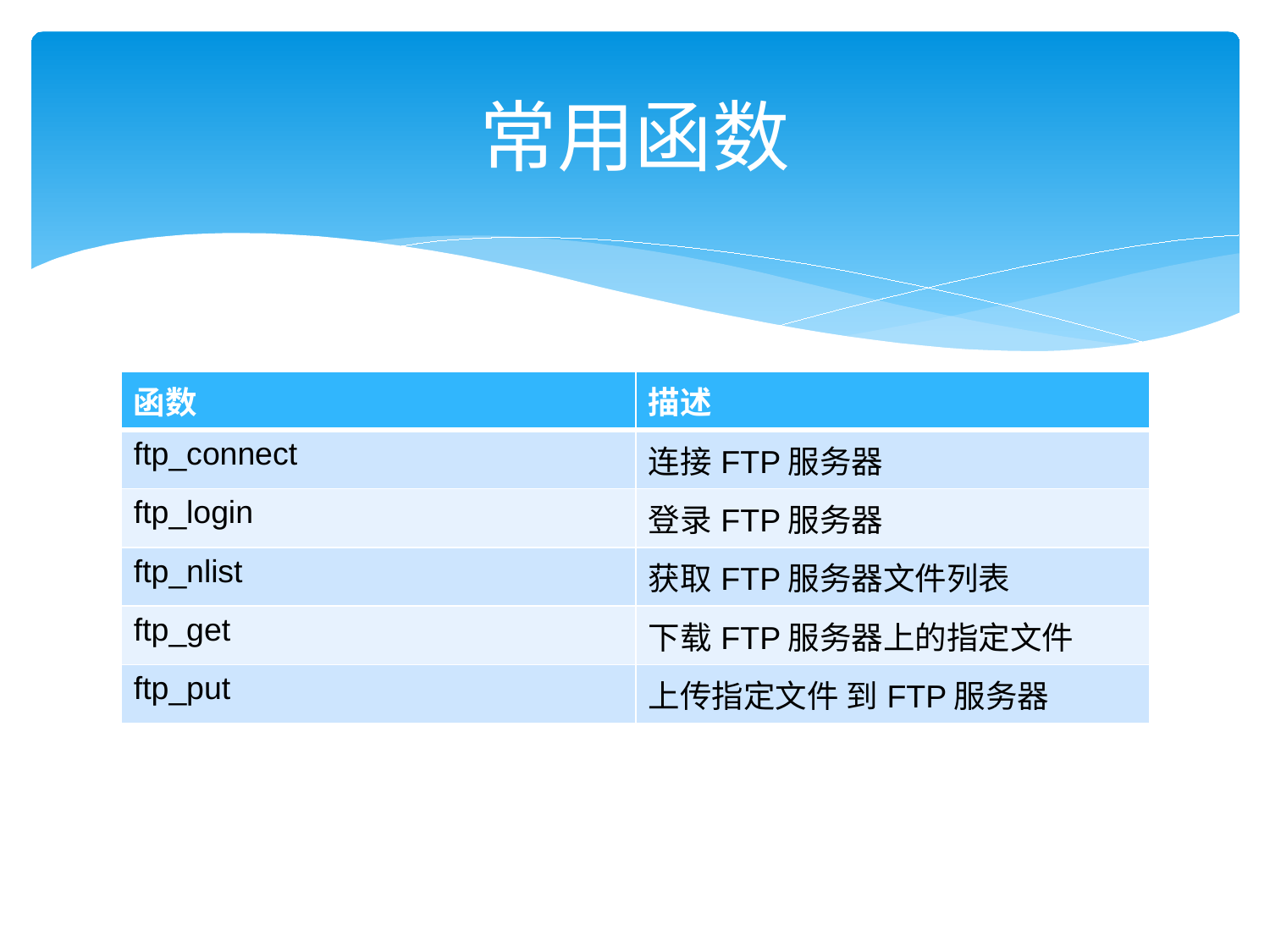

# 常用函数
| 函数 | 描述 |
| --- | --- |
| ftp\_connect | 连接FTP服务器 |
| ftp\_login | 登录FTP服务器 |
| ftp\_nlist | 获取FTP服务器文件列表 |
| ftp\_get | 下载FTP服务器上的指定文件 |
| ftp\_put | 上传指定文件 到FTP服务器 |